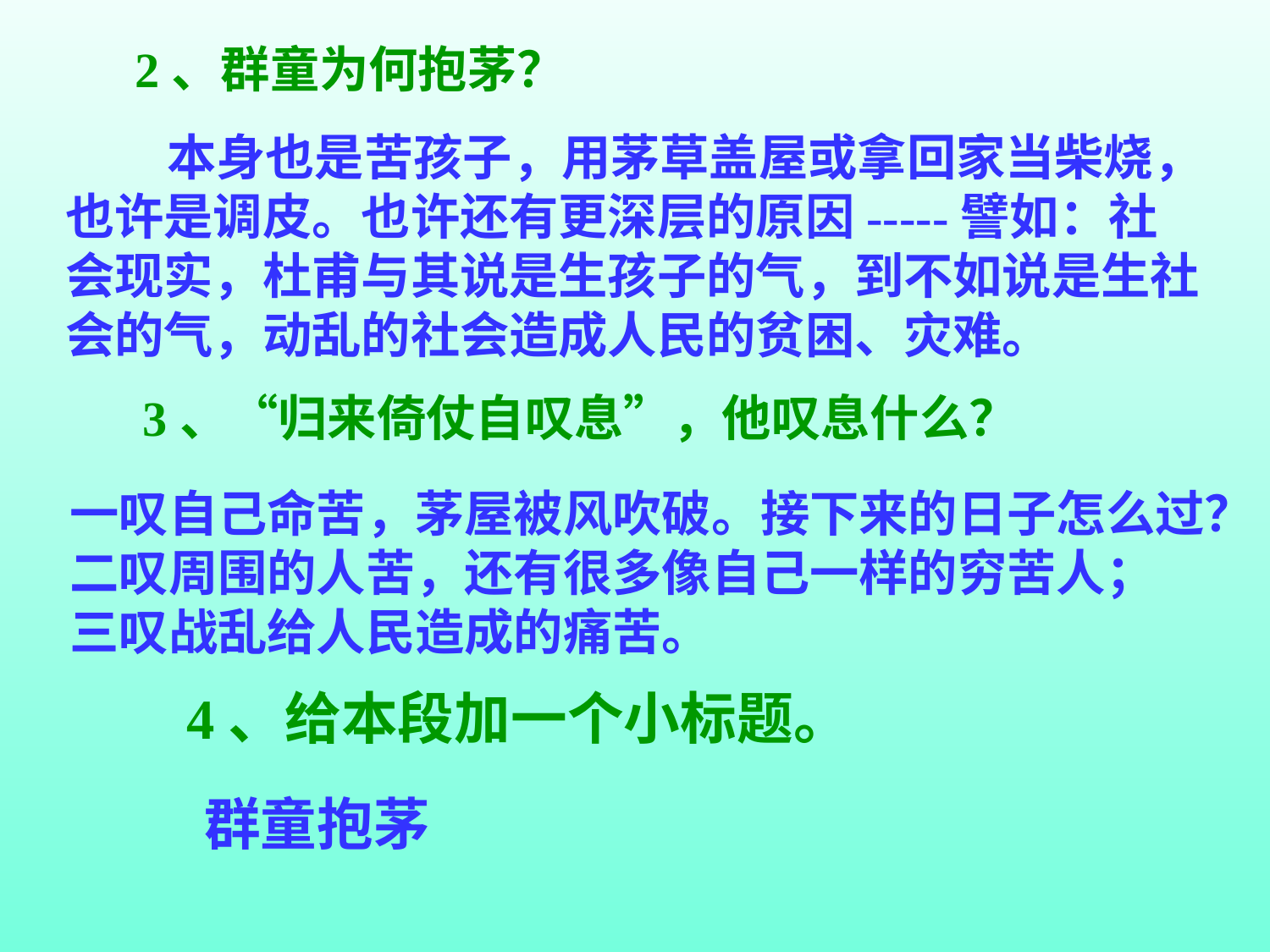

2、群童为何抱茅？
        本身也是苦孩子，用茅草盖屋或拿回家当柴烧，也许是调皮。也许还有更深层的原因-----譬如：社会现实，杜甫与其说是生孩子的气，到不如说是生社会的气，动乱的社会造成人民的贫困、灾难。
3、“归来倚仗自叹息”，他叹息什么？
一叹自己命苦，茅屋被风吹破。接下来的日子怎么过？
二叹周围的人苦，还有很多像自己一样的穷苦人；
三叹战乱给人民造成的痛苦。
4、给本段加一个小标题。
群童抱茅